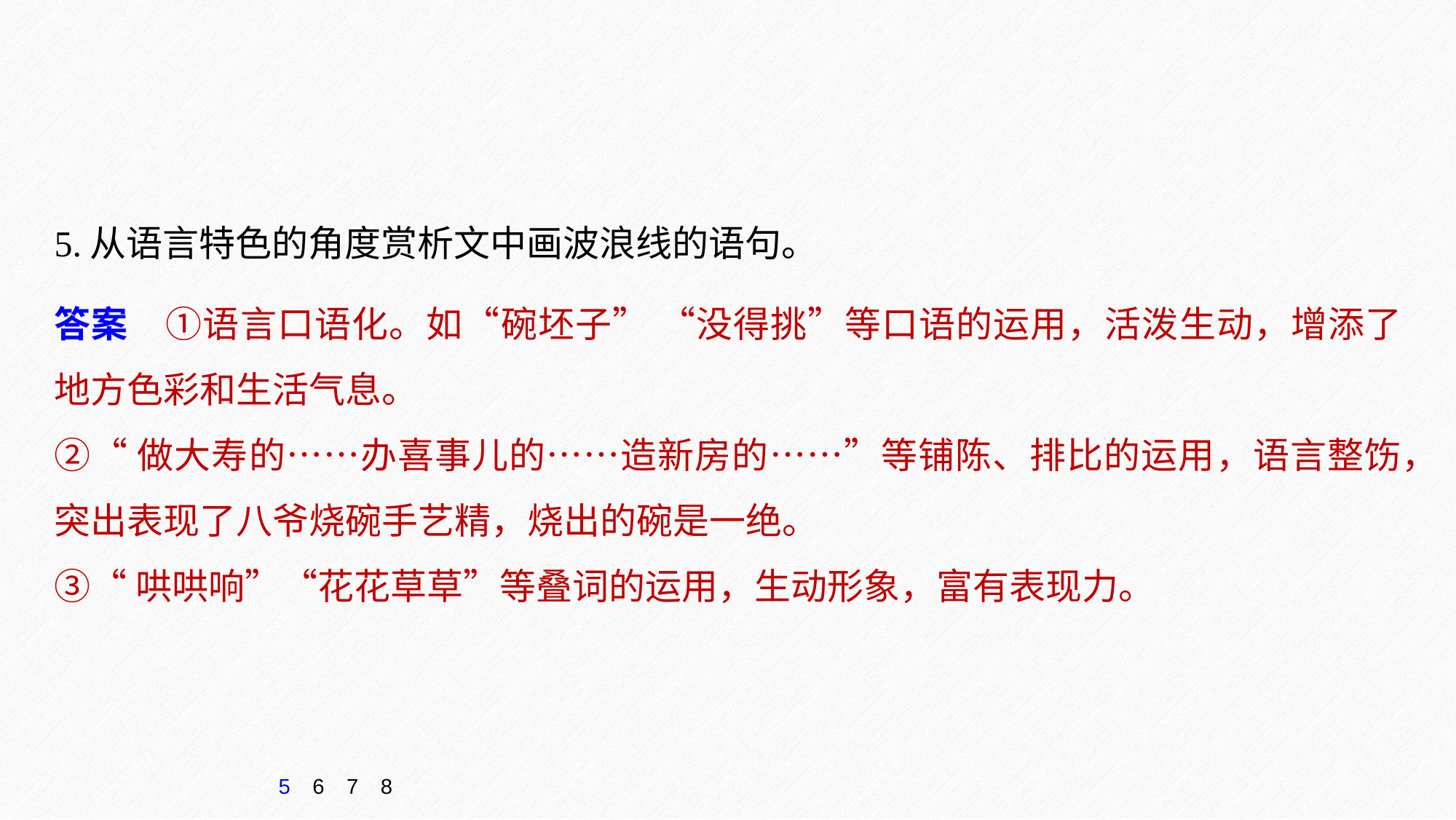

5.从语言特色的角度赏析文中画波浪线的语句。
答案　①语言口语化。如“碗坯子” “没得挑”等口语的运用，活泼生动，增添了地方色彩和生活气息。
②“做大寿的……办喜事儿的……造新房的……”等铺陈、排比的运用，语言整饬，突出表现了八爷烧碗手艺精，烧出的碗是一绝。
③“哄哄响”“花花草草”等叠词的运用，生动形象，富有表现力。
5
6
7
8